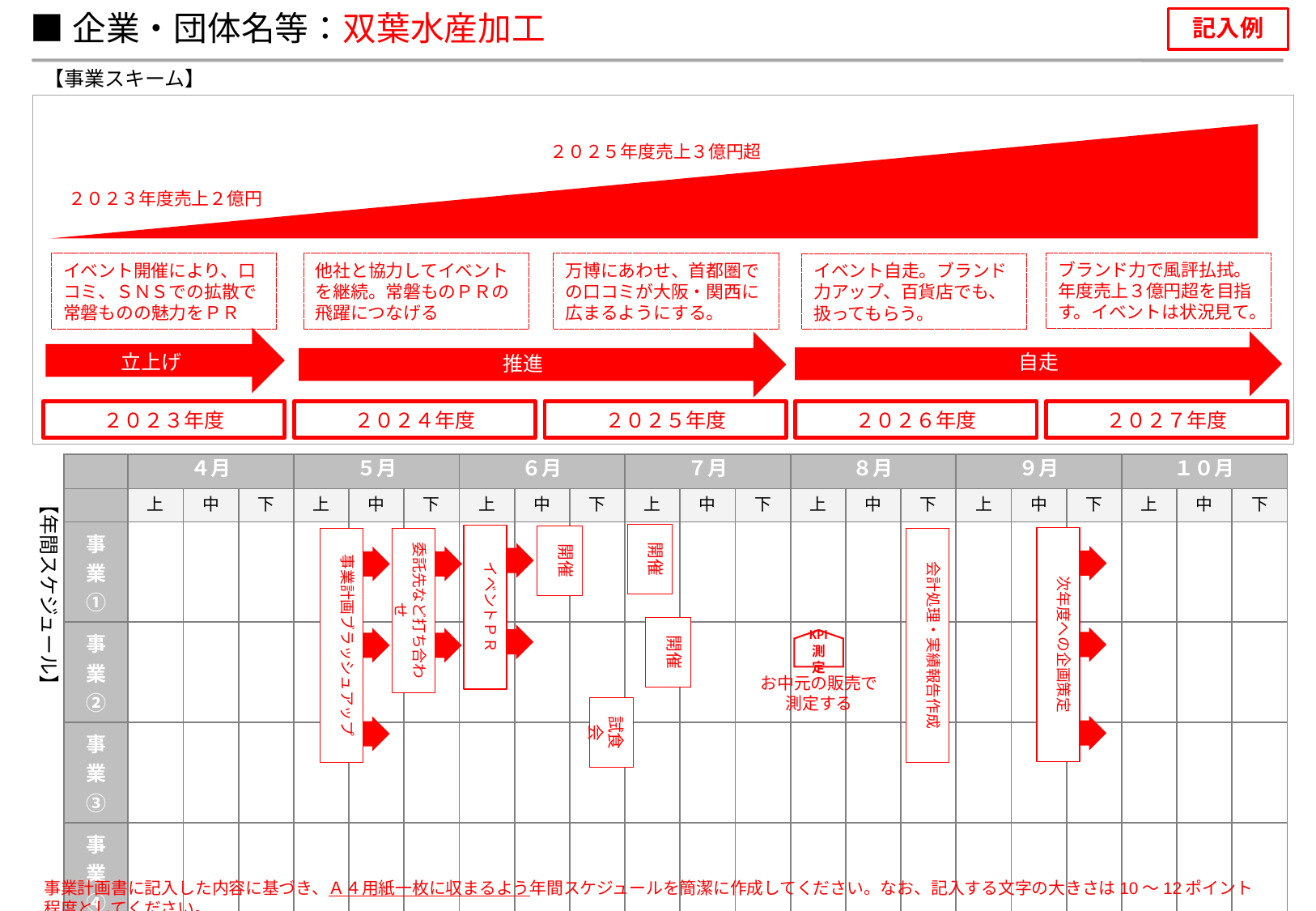

■企業・団体名等：双葉水産加工
記入例
【事業スキーム】

２０２５年度売上３億円超
２０２３年度売上２億円
ブランド力で風評払拭。年度売上３億円超を目指す。イベントは状況見て。
イベント開催により、口コミ、ＳＮＳでの拡散で常磐ものの魅力をＰＲ
他社と協力してイベントを継続。常磐ものＰＲの飛躍につなげる
万博にあわせ、首都圏での口コミが大阪・関西に広まるようにする。
イベント自走。ブランド力アップ、百貨店でも、扱ってもらう。

自走
立上げ
推進
２０２３年度
２０２４年度
２０２５年度
２０２６年度
２０２７年度
|  | ４月 |  |  | ５月 |  |  | ６月 |  |  | ７月 |  |  | ８月 |  |  | ９月 |  |  | １０月 |  |  |
| --- | --- | --- | --- | --- | --- | --- | --- | --- | --- | --- | --- | --- | --- | --- | --- | --- | --- | --- | --- | --- | --- |
|  | 上 | 中 | 下 | 上 | 中 | 下 | 上 | 中 | 下 | 上 | 中 | 下 | 上 | 中 | 下 | 上 | 中 | 下 | 上 | 中 | 下 |
| 事業① |  |  |  |  |  |  |  |  |  |  |  |  |  |  |  |  |  |  |  |  |  |
| 事業② |  |  |  |  |  |  |  |  |  |  |  |  |  |  |  |  |  |  |  |  |  |
| 事業③ |  |  |  |  |  |  |  |  |  |  |  |  |  |  |  |  |  |  |  |  |  |
| 事業④ |  |  |  |  |  |  |  |  |  |  |  |  |  |  |  |  |  |  |  |  |  |
【年間スケジュール】
開催
イベントＰＲ
開催
次年度への企画策定
委託先など打ち合わせ
事業計画ブラッシュアップ
会計処理・実績報告作成

開催
KPI
測定

お中元の販売で測定する
試食会

事業計画書に記入した内容に基づき、Ａ４用紙一枚に収まるよう年間スケジュールを簡潔に作成してください。なお、記入する文字の大きさは10～12ポイント程度としてください。